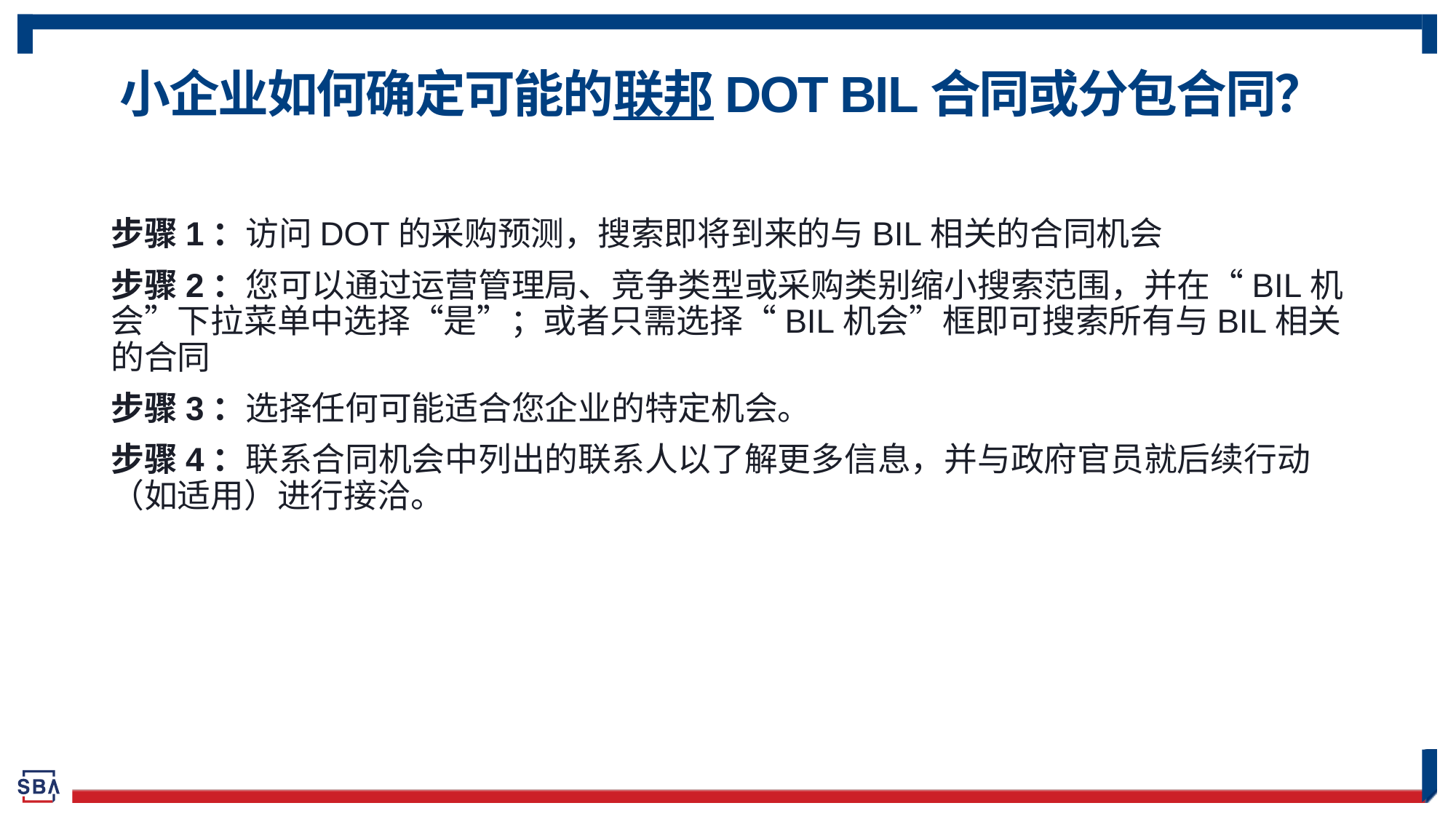

# 小企业如何确定可能的联邦DOT BIL合同或分包合同？
步骤1：访问DOT的采购预测，搜索即将到来的与BIL相关的合同机会
步骤2：您可以通过运营管理局、竞争类型或采购类别缩小搜索范围，并在“BIL机会”下拉菜单中选择“是”；或者只需选择“BIL机会”框即可搜索所有与BIL相关的合同
步骤3：选择任何可能适合您企业的特定机会。
步骤4：联系合同机会中列出的联系人以了解更多信息，并与政府官员就后续行动（如适用）进行接洽。